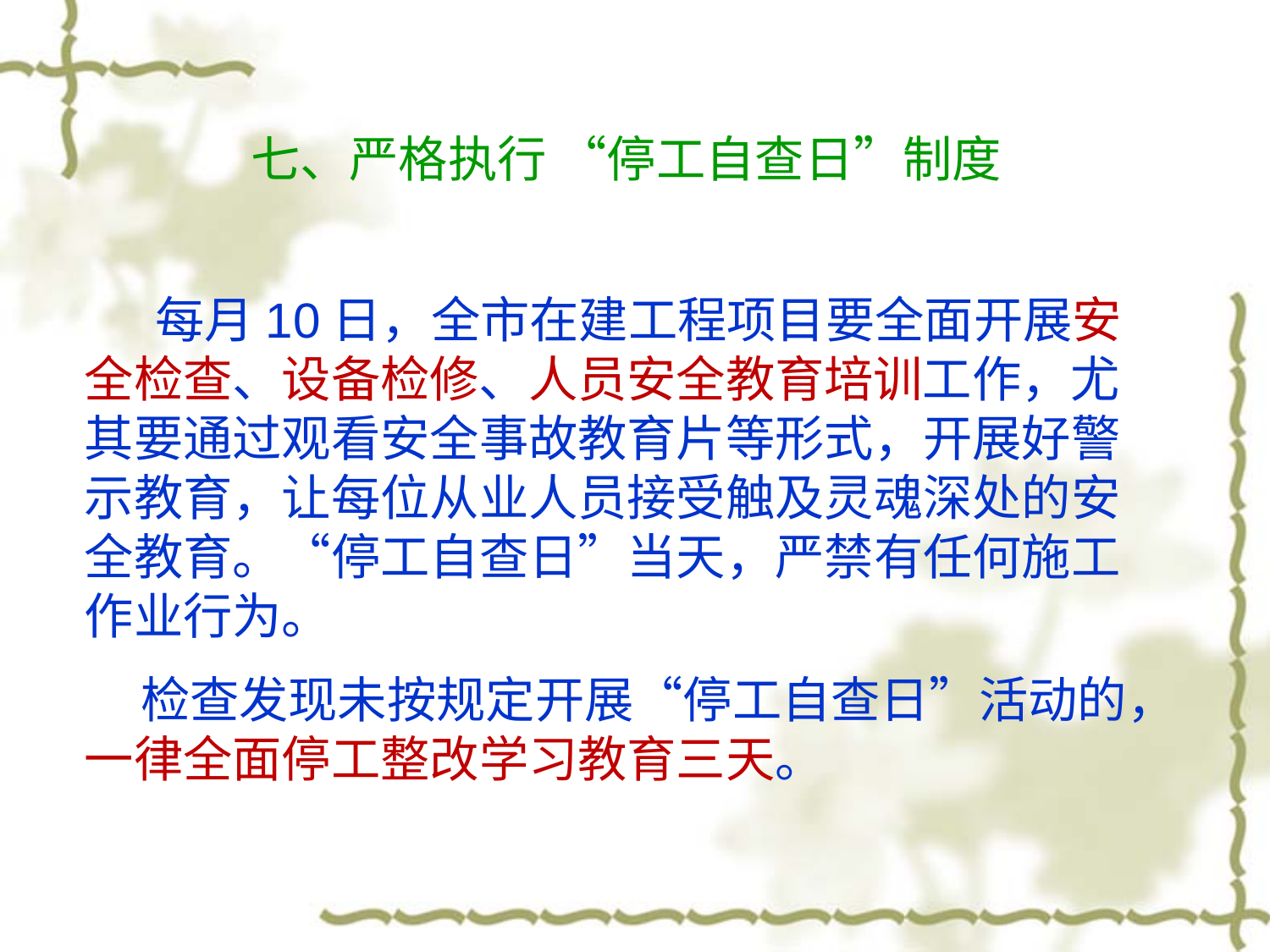

# 七、严格执行 “停工自查日”制度
      每月10日，全市在建工程项目要全面开展安全检查、设备检修、人员安全教育培训工作，尤其要通过观看安全事故教育片等形式，开展好警示教育，让每位从业人员接受触及灵魂深处的安全教育。“停工自查日”当天，严禁有任何施工作业行为。
    检查发现未按规定开展“停工自查日”活动的，一律全面停工整改学习教育三天。